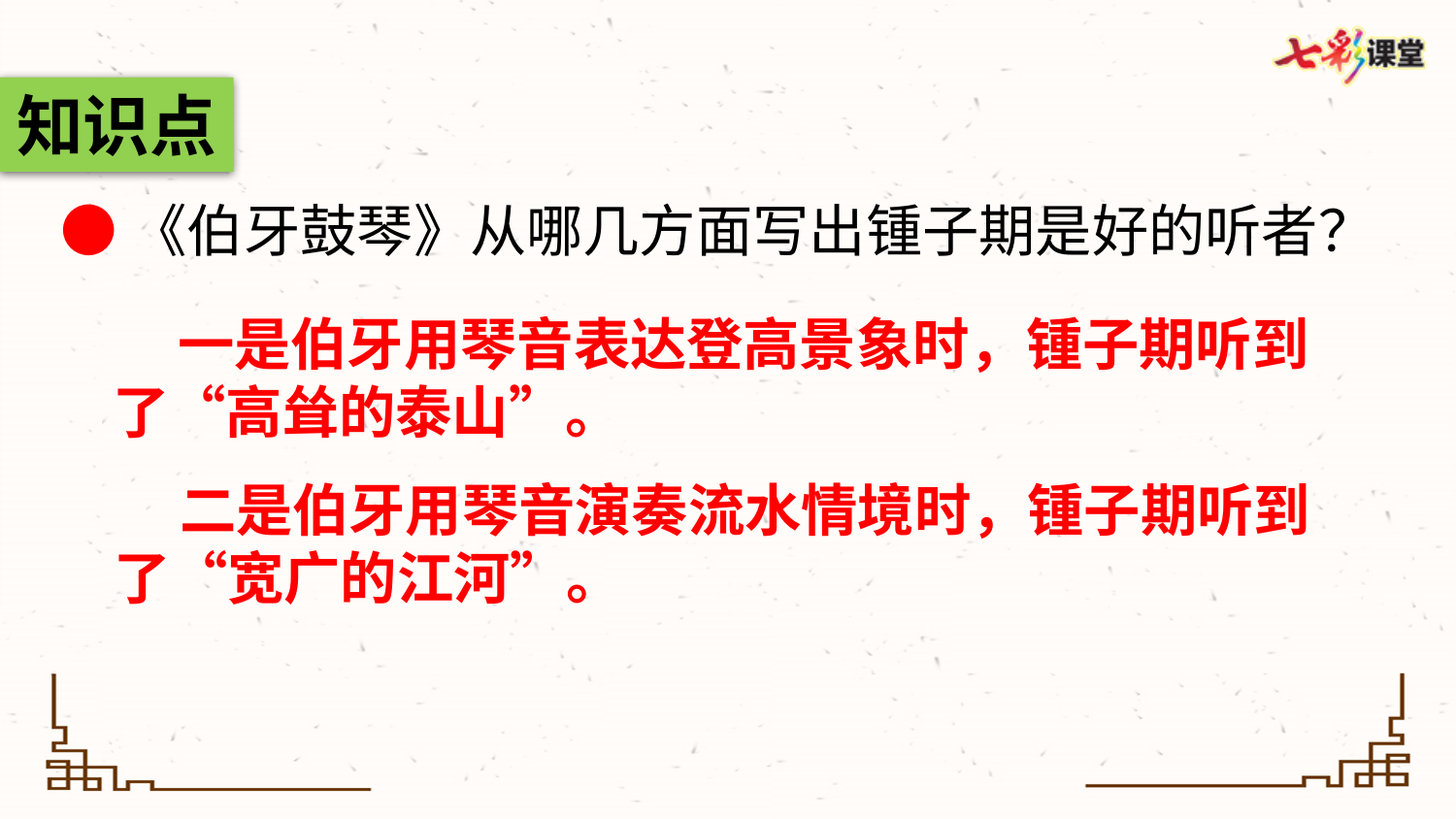

知识点
●《伯牙鼓琴》从哪几方面写出锺子期是好的听者？
    一是伯牙用琴音表达登高景象时，锺子期听到了“高耸的泰山”。
    二是伯牙用琴音演奏流水情境时，锺子期听到了“宽广的江河”。